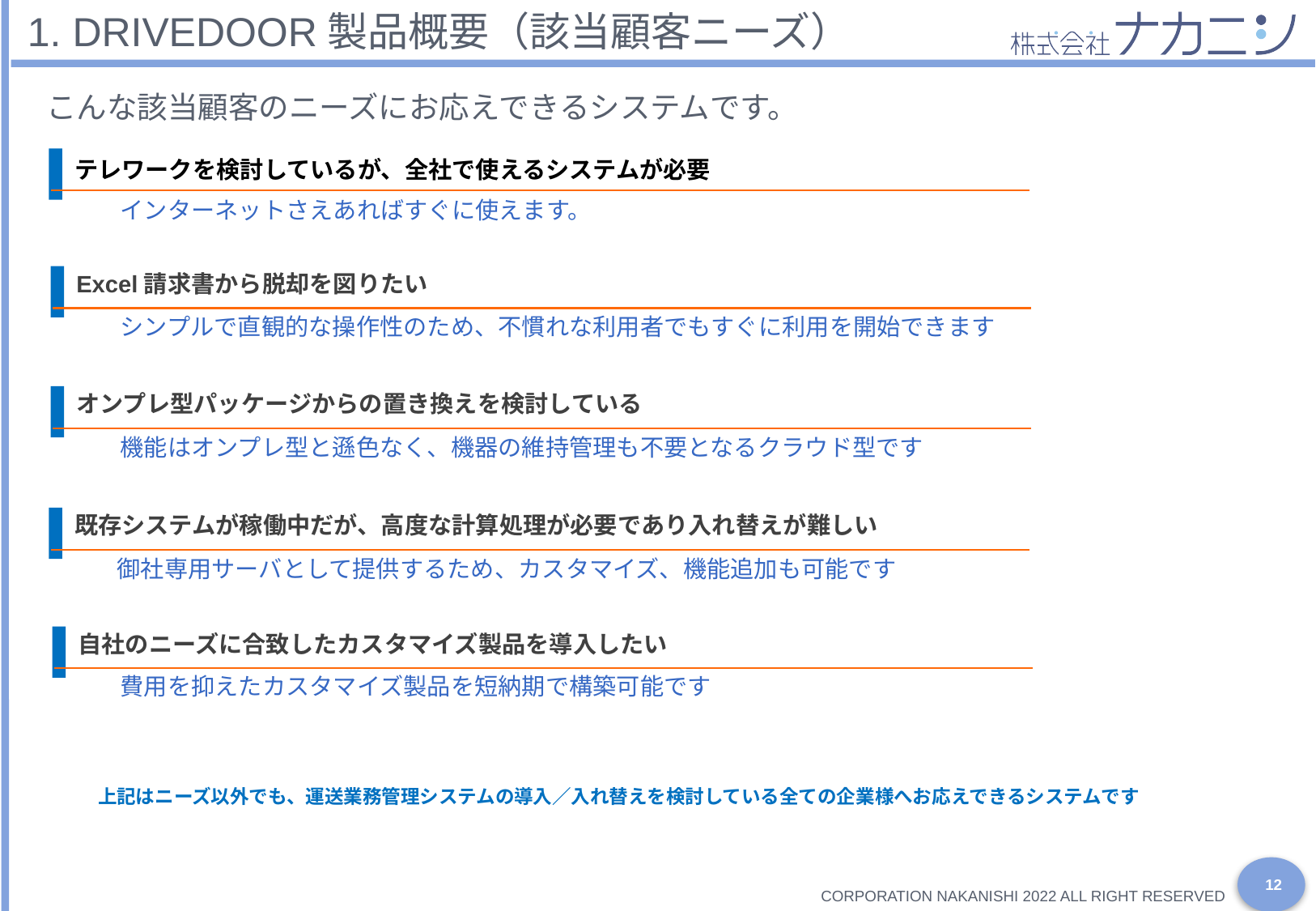

1. DriveDoor製品概要（該当顧客ニーズ）
# こんな該当顧客のニーズにお応えできるシステムです。

テレワークを検討しているが、全社で使えるシステムが必要
インターネットさえあればすぐに使えます。

Excel請求書から脱却を図りたい
シンプルで直観的な操作性のため、不慣れな利用者でもすぐに利用を開始できます

オンプレ型パッケージからの置き換えを検討している
機能はオンプレ型と遜色なく、機器の維持管理も不要となるクラウド型です

既存システムが稼働中だが、高度な計算処理が必要であり入れ替えが難しい
御社専用サーバとして提供するため、カスタマイズ、機能追加も可能です

自社のニーズに合致したカスタマイズ製品を導入したい
費用を抑えたカスタマイズ製品を短納期で構築可能です
上記はニーズ以外でも、運送業務管理システムの導入／入れ替えを検討している全ての企業様へお応えできるシステムです
12